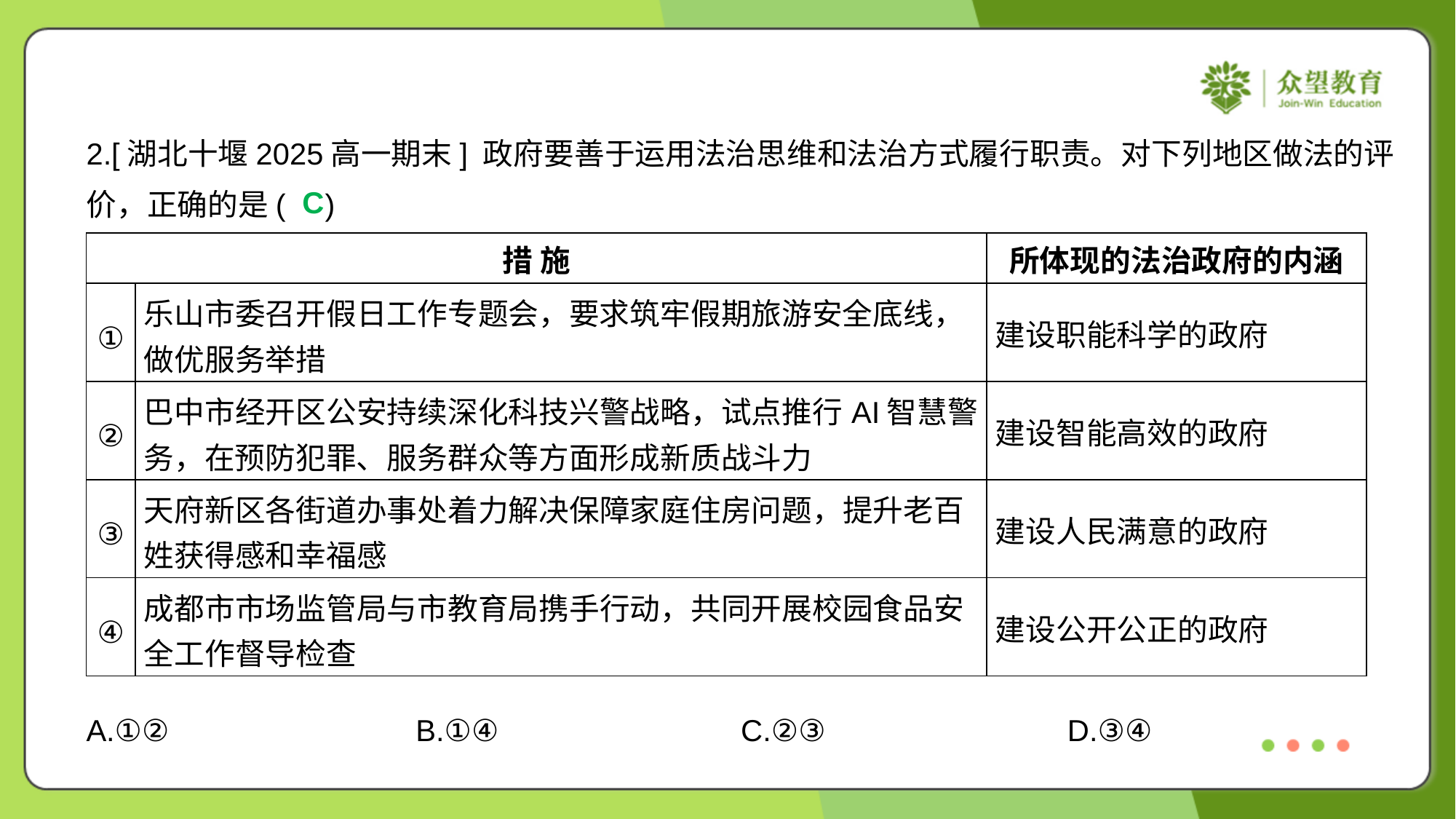

2.[湖北十堰2025高一期末] 政府要善于运用法治思维和法治方式履行职责。对下列地区做法的评
价，正确的是(     )
C
| 措 施 |  | 所体现的法治政府的内涵 |
| --- | --- | --- |
| ① | 乐山市委召开假日工作专题会，要求筑牢假期旅游安全底线， 做优服务举措 | 建设职能科学的政府 |
| ② | 巴中市经开区公安持续深化科技兴警战略，试点推行AI智慧警 务，在预防犯罪、服务群众等方面形成新质战斗力 | 建设智能高效的政府 |
| ③ | 天府新区各街道办事处着力解决保障家庭住房问题，提升老百 姓获得感和幸福感 | 建设人民满意的政府 |
| ④ | 成都市市场监管局与市教育局携手行动，共同开展校园食品安 全工作督导检查 | 建设公开公正的政府 |
A.①②	B.①④	C.②③	D.③④